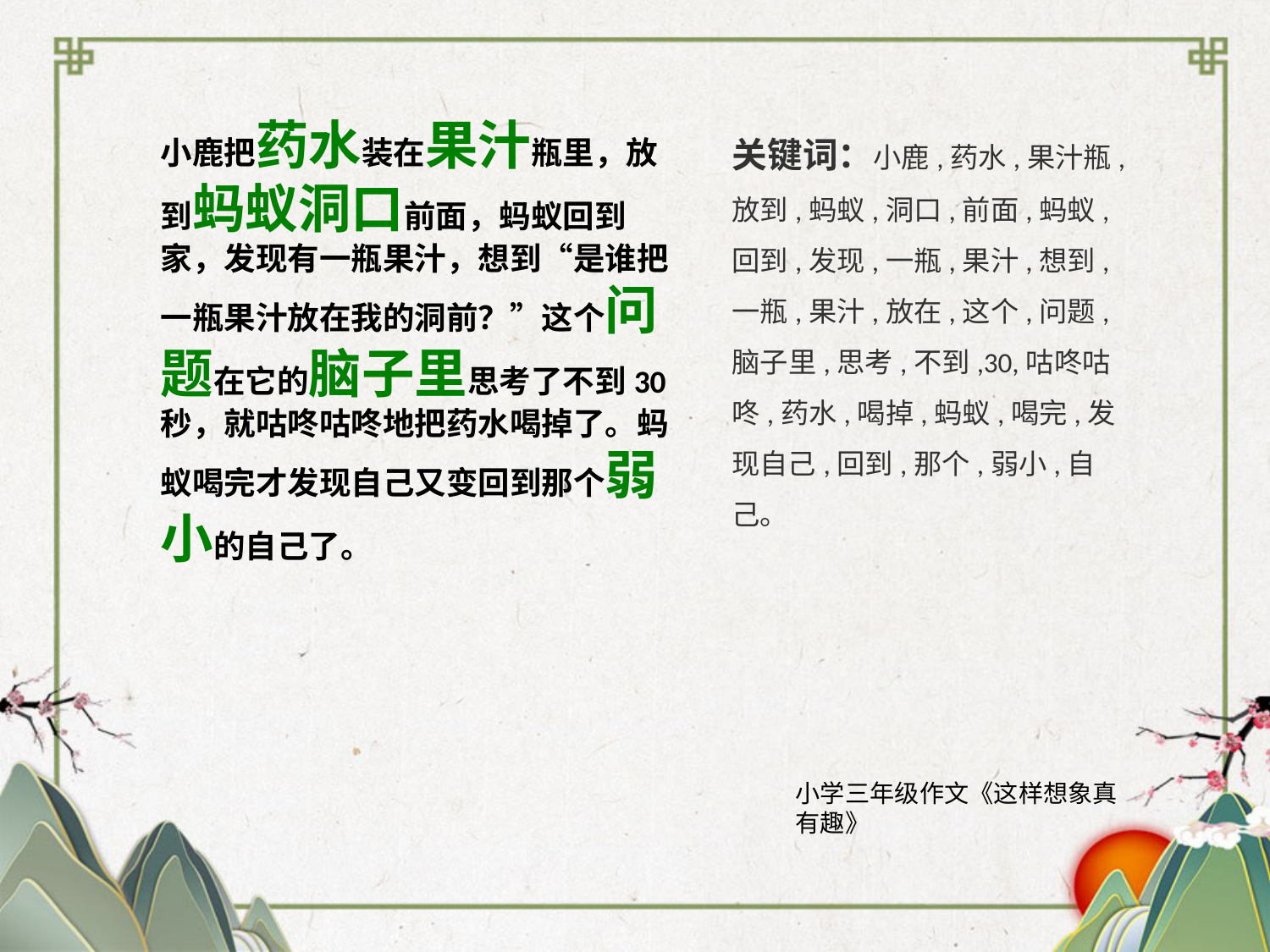

小鹿把药水装在果汁瓶里，放到蚂蚁洞口前面，蚂蚁回到家，发现有一瓶果汁，想到“是谁把一瓶果汁放在我的洞前？”这个问题在它的脑子里思考了不到30秒，就咕咚咕咚地把药水喝掉了。蚂蚁喝完才发现自己又变回到那个弱小的自己了。
关键词：小鹿,药水,果汁瓶,放到,蚂蚁,洞口,前面,蚂蚁,回到,发现,一瓶,果汁,想到,一瓶,果汁,放在,这个,问题,脑子里,思考,不到,30,咕咚咕咚,药水,喝掉,蚂蚁,喝完,发现自己,回到,那个,弱小,自己。
小学三年级作文《这样想象真有趣》